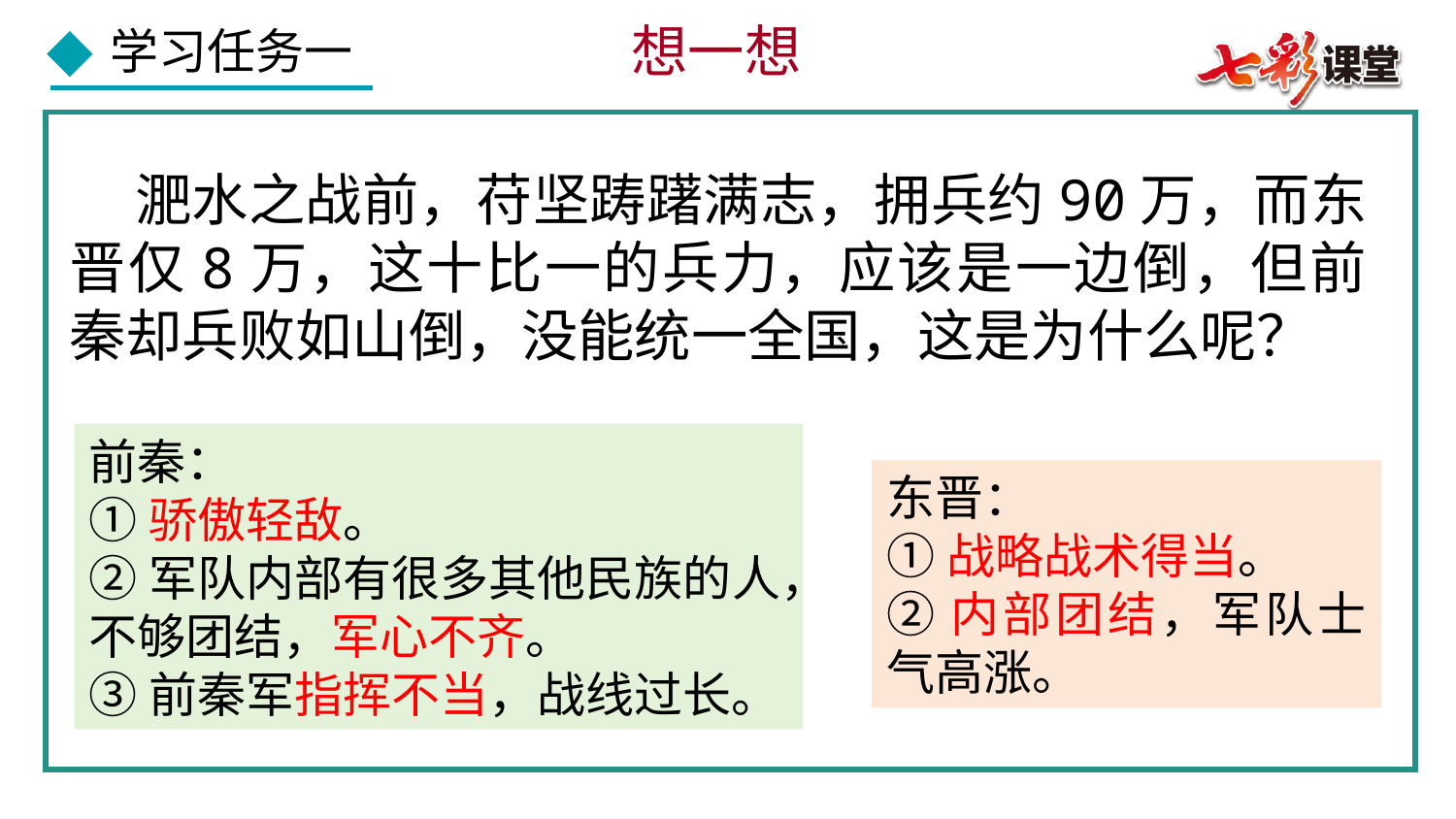

想一想
    淝水之战前，苻坚踌躇满志，拥兵约90万，而东晋仅8万，这十比一的兵力，应该是一边倒，但前秦却兵败如山倒，没能统一全国，这是为什么呢？
前秦：
①骄傲轻敌。
②军队内部有很多其他民族的人，不够团结，军心不齐。
③前秦军指挥不当，战线过长。
东晋：
①战略战术得当。
②内部团结，军队士气高涨。